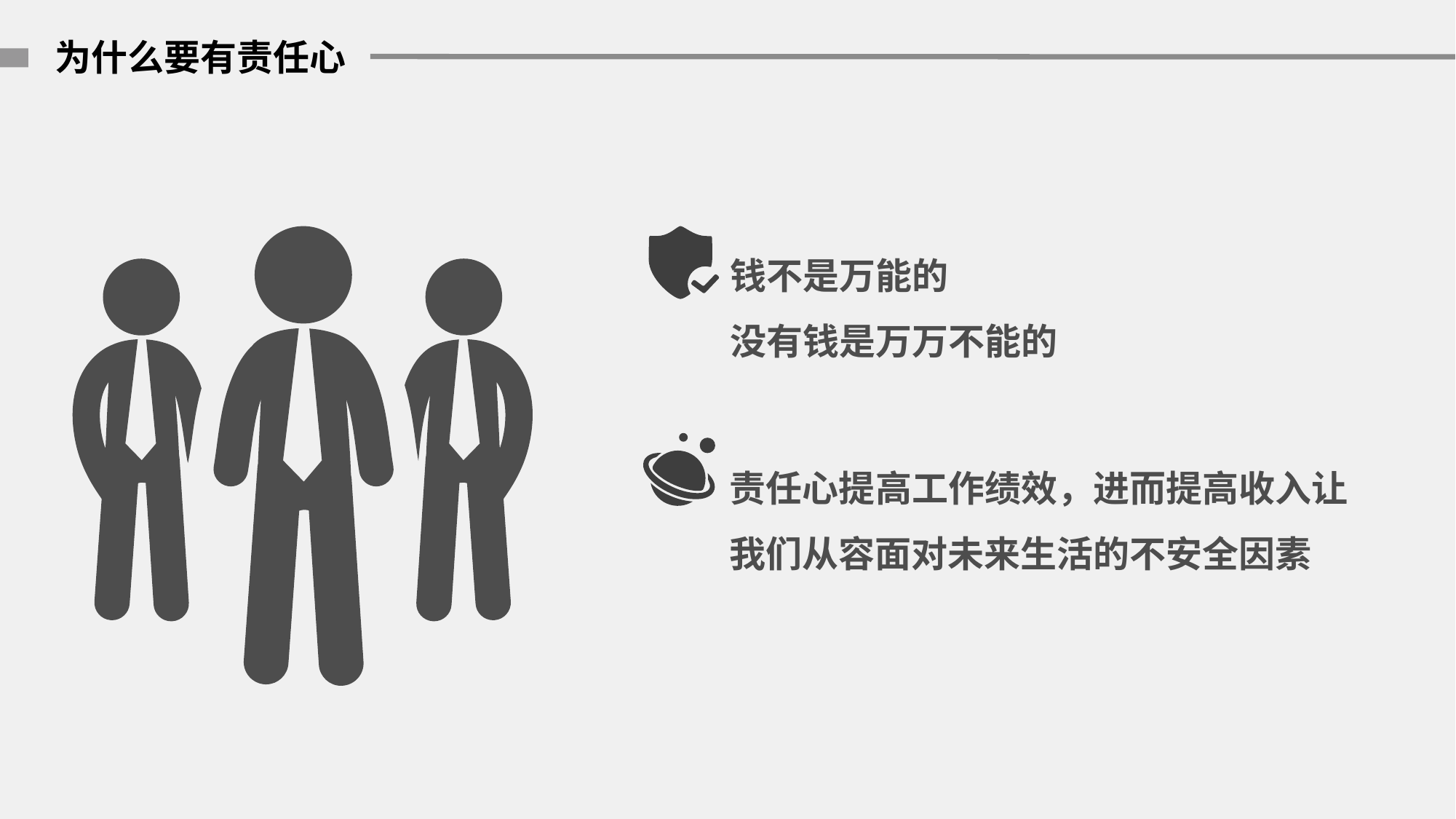

为什么要有责任心

钱不是万能的
没有钱是万万不能的

责任心提高工作绩效，进而提高收入让我们从容面对未来生活的不安全因素